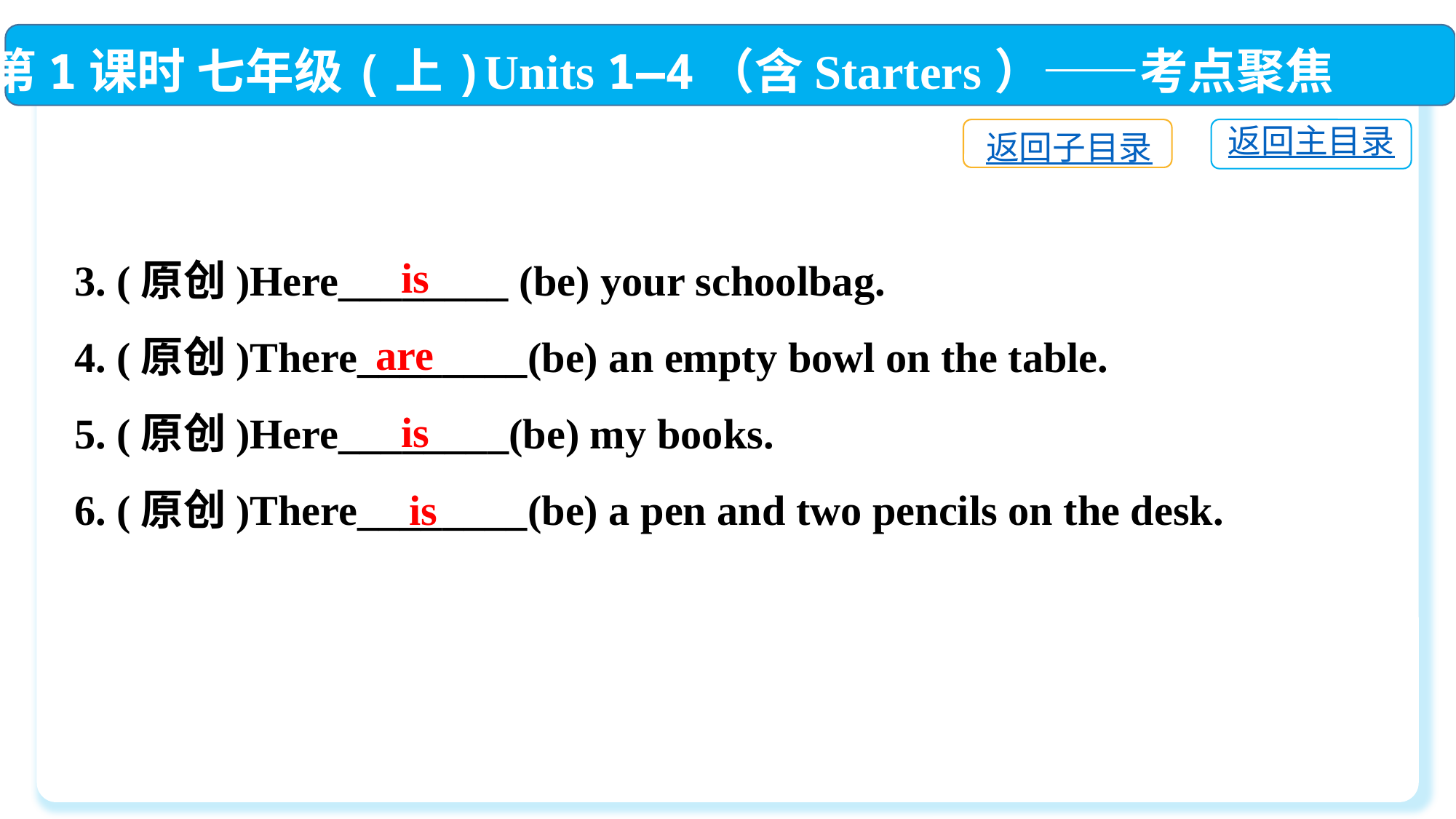

第1课时 七年级(上)Units 1—4（含Starters）——考点聚焦

返回主目录

返回子目录

3. (原创)Here________ (be) your schoolbag.
4. (原创)There________(be) an empty bowl on the table.
5. (原创)Here________(be) my books.
6. (原创)There________(be) a pen and two pencils on the desk.
is
are
is
is